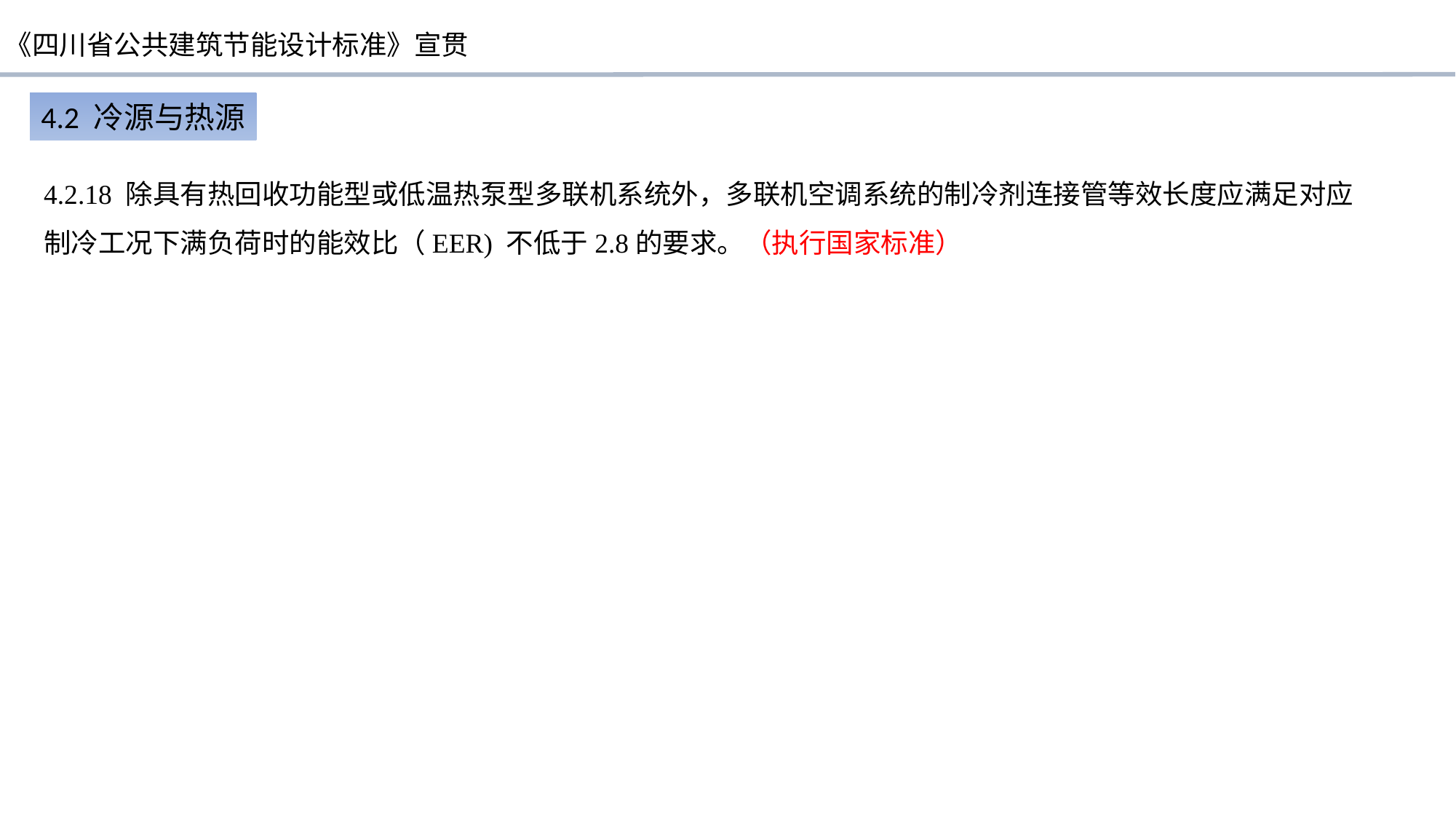

4.2 冷源与热源
4.2.18 除具有热回收功能型或低温热泵型多联机系统外，多联机空调系统的制冷剂连接管等效长度应满足对应制冷工况下满负荷时的能效比（EER) 不低于2.8的要求。（执行国家标准）